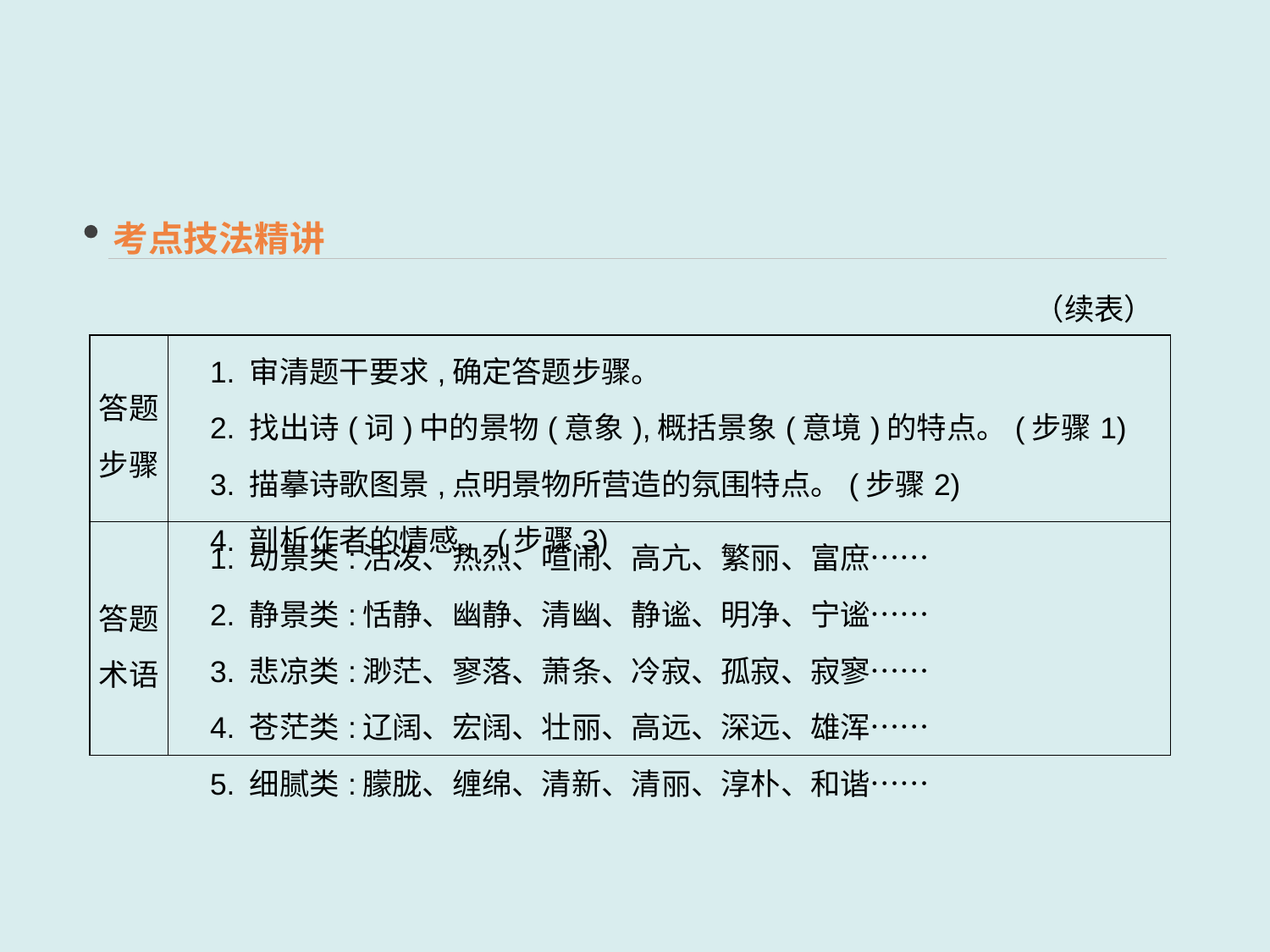

考点技法精讲

（续表）
| 答题步骤 | 1. 审清题干要求,确定答题步骤。 　2. 找出诗(词)中的景物(意象),概括景象(意境)的特点。(步骤1) 　3. 描摹诗歌图景,点明景物所营造的氛围特点。(步骤2) 　4. 剖析作者的情感。(步骤3) |
| --- | --- |
| 答题术语 | 1. 动景类:活泼、热烈、喧闹、高亢、繁丽、富庶…… 　2. 静景类:恬静、幽静、清幽、静谧、明净、宁谧…… 　3. 悲凉类:渺茫、寥落、萧条、冷寂、孤寂、寂寥…… 　4. 苍茫类:辽阔、宏阔、壮丽、高远、深远、雄浑…… 　5. 细腻类:朦胧、缠绵、清新、清丽、淳朴、和谐…… |